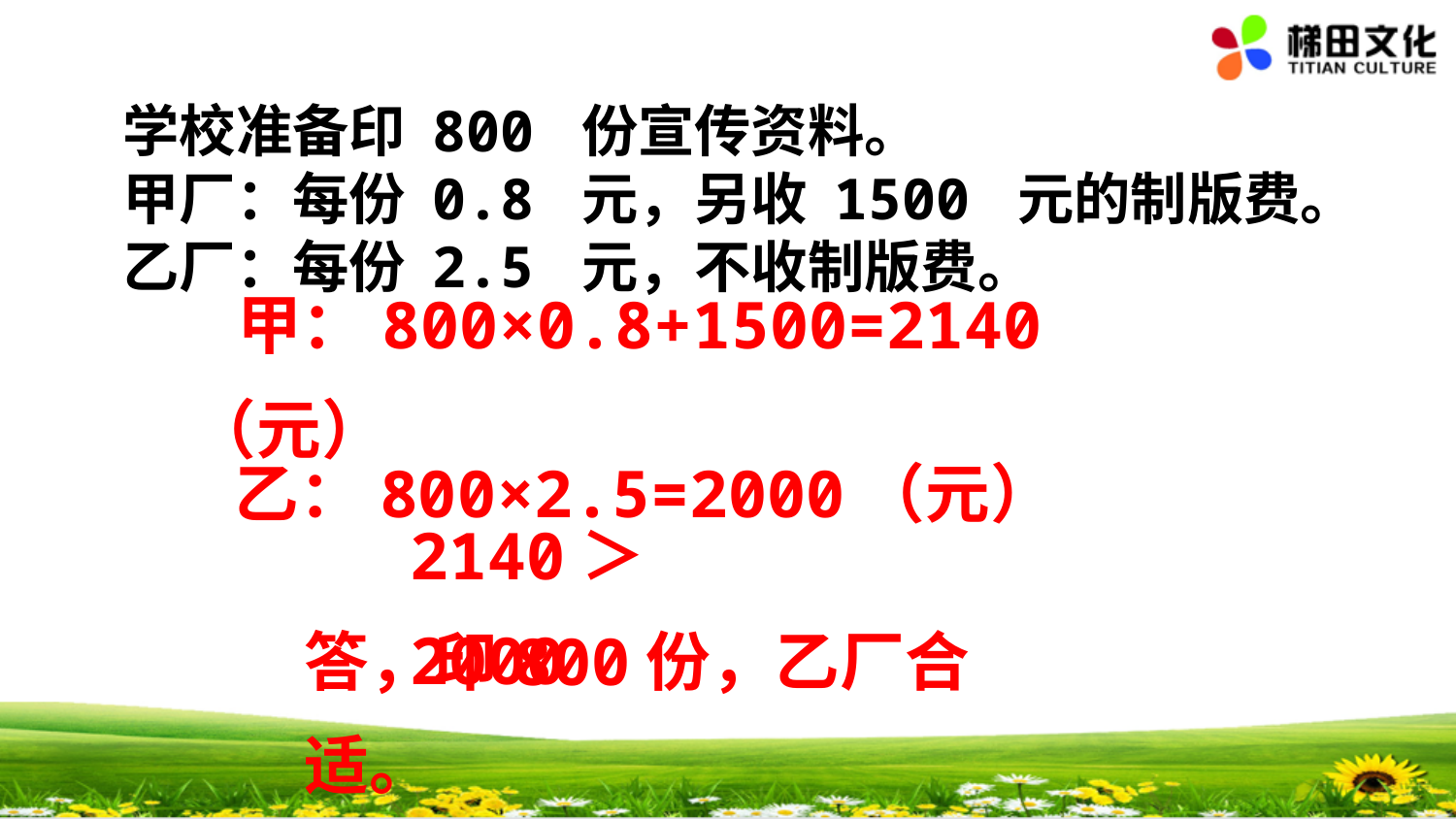

学校准备印 800 份宣传资料。
甲厂：每份 0.8 元，另收 1500 元的制版费。
乙厂：每份 2.5 元，不收制版费。
  甲：800×0.8+1500=2140（元）
  乙：800×2.5=2000（元）
2140＞2000
答，印800份，乙厂合适。